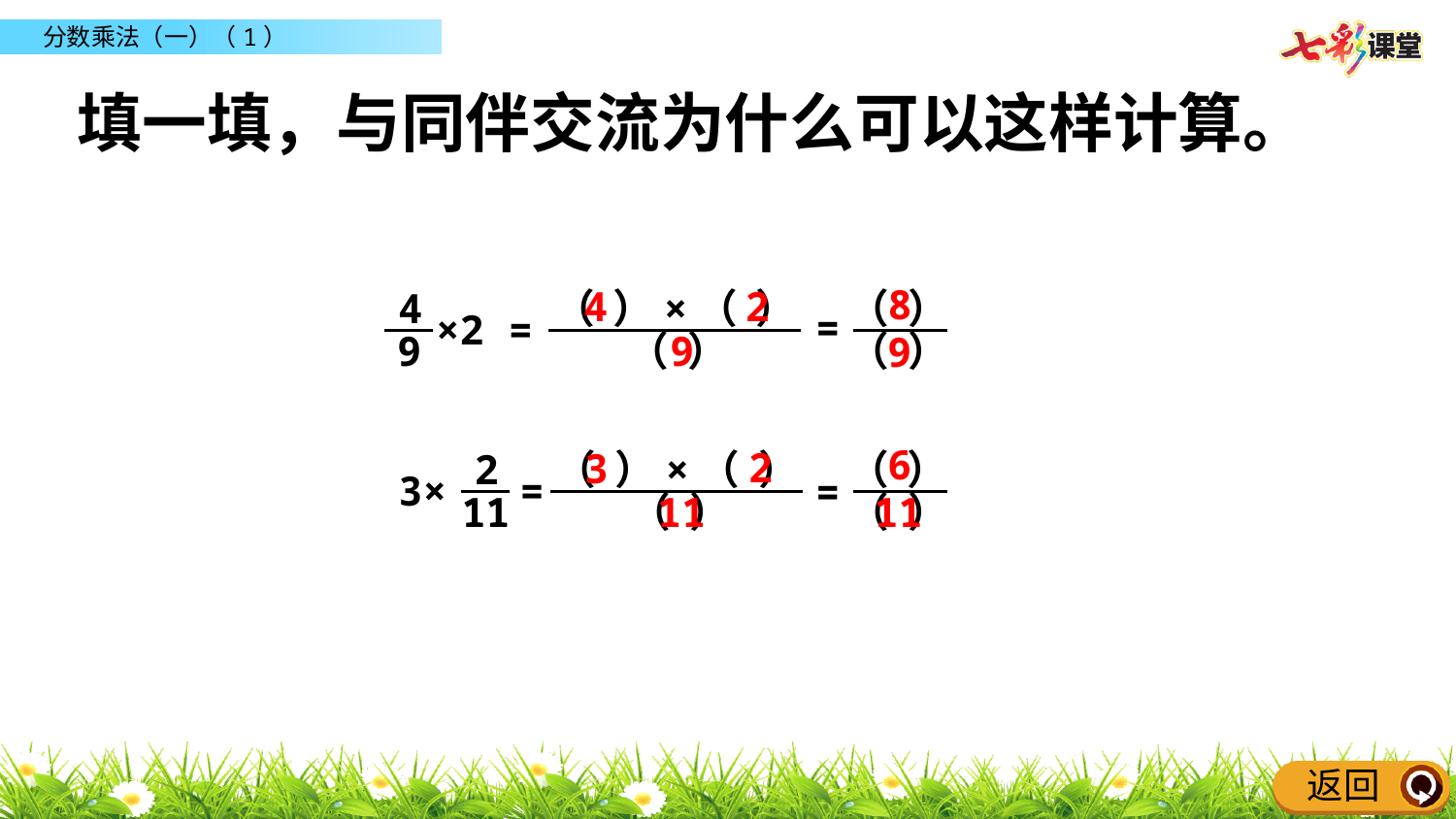

填一填，与同伴交流为什么可以这样计算。
8
4
2
4
9
（  ）×（  ）
（  ）
（  ）
（  ）
=
×2 =
9
9
6
2
3
2
11
（  ）×（  ）
（  ）
（  ）
（  ）
3×   =
=
11
11